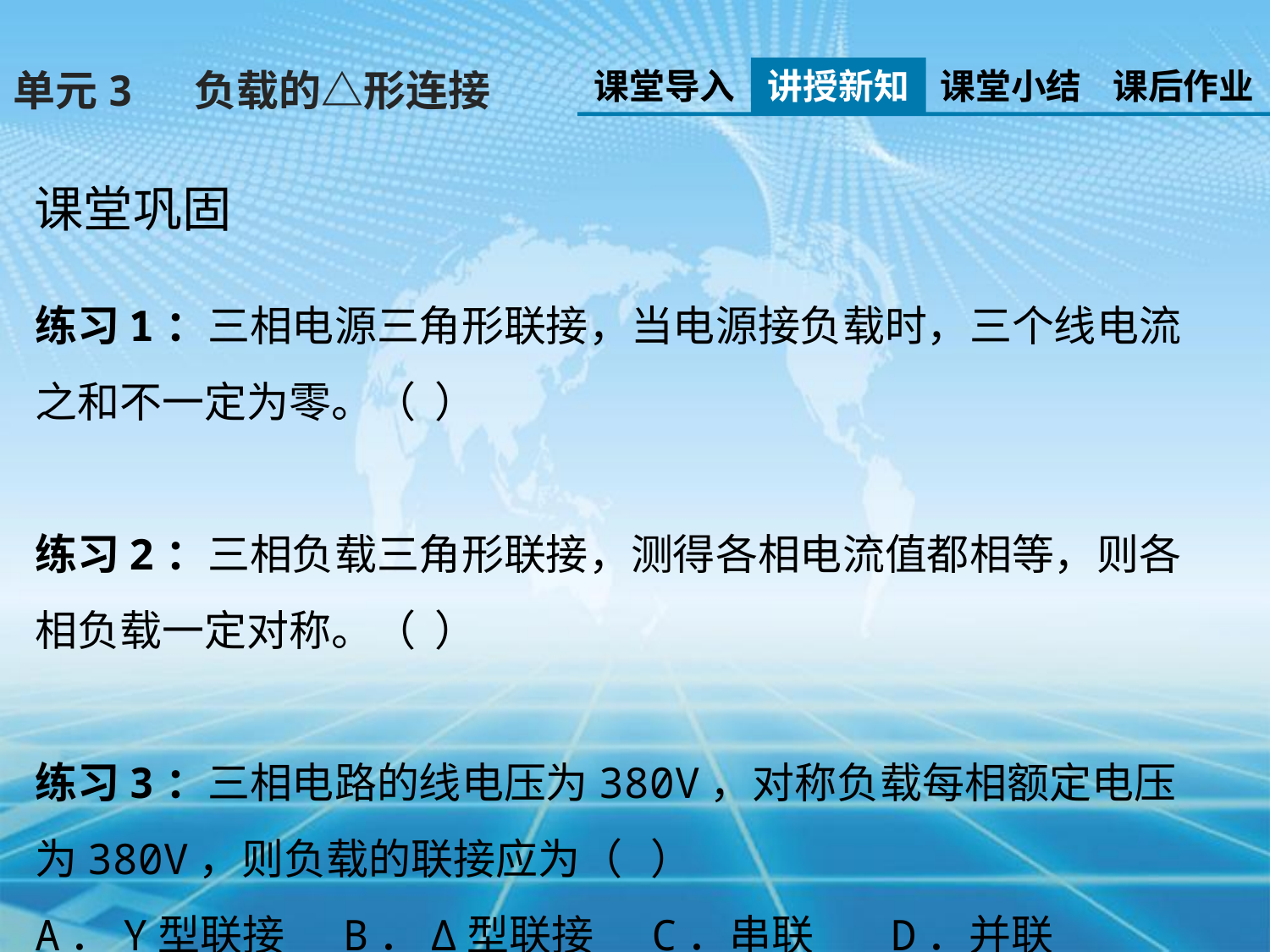

课堂导入
讲授新知
课堂小结
课后作业
单元3  负载的△形连接
课堂巩固
练习1：三相电源三角形联接，当电源接负载时，三个线电流之和不一定为零。（  ）

练习2：三相负载三角形联接，测得各相电流值都相等，则各相负载一定对称。（  ）

练习3：三相电路的线电压为380V，对称负载每相额定电压为380V，则负载的联接应为（   ）
A．Y型联接     B．Δ型联接     C．串联       D．并联